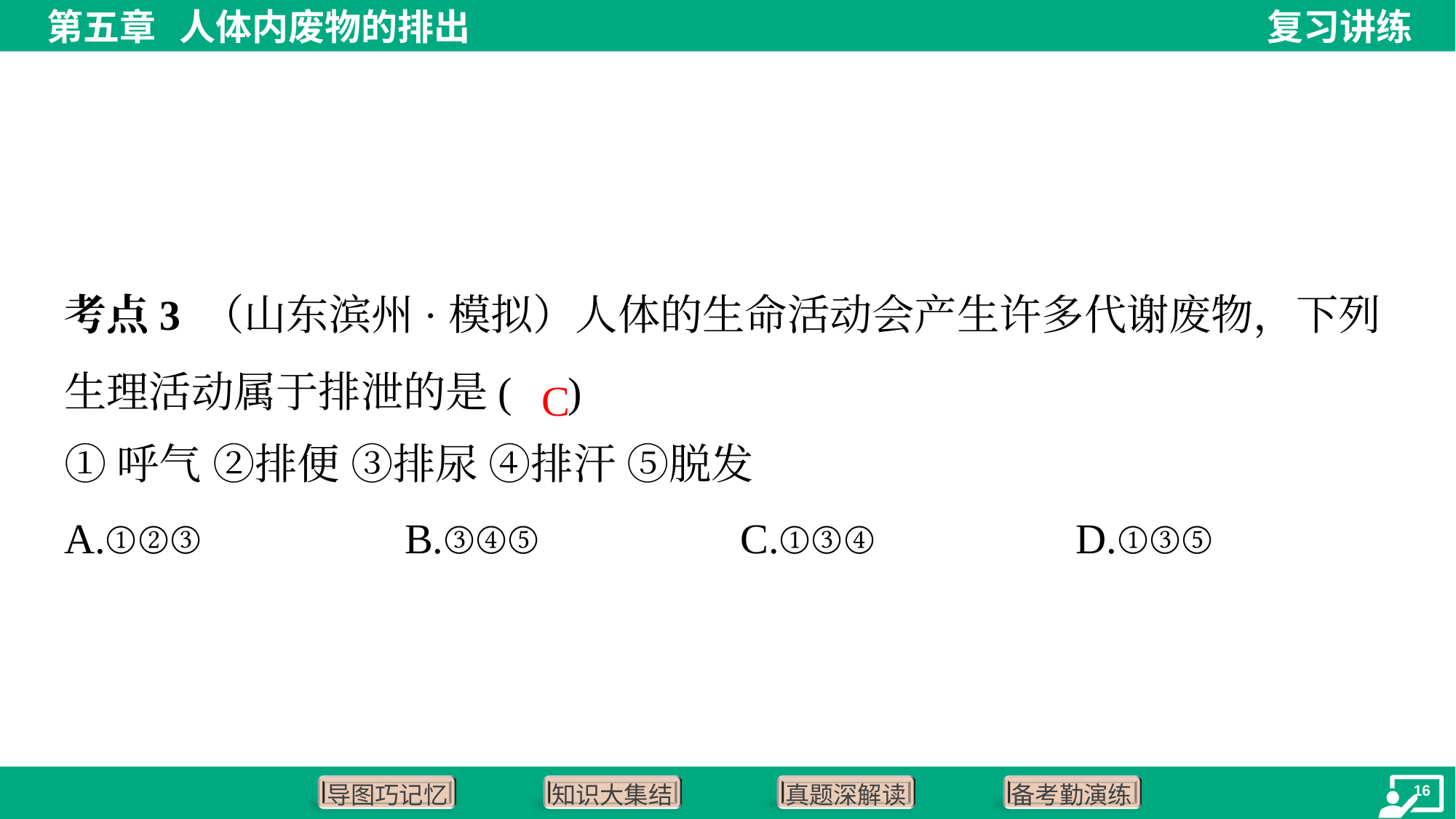

考点3 （山东滨州·模拟）人体的生命活动会产生许多代谢废物，下列生理活动属于排泄的是(     )
C
①呼气 ②排便 ③排尿 ④排汗 ⑤脱发
A.①②③	B.③④⑤	C.①③④	D.①③⑤